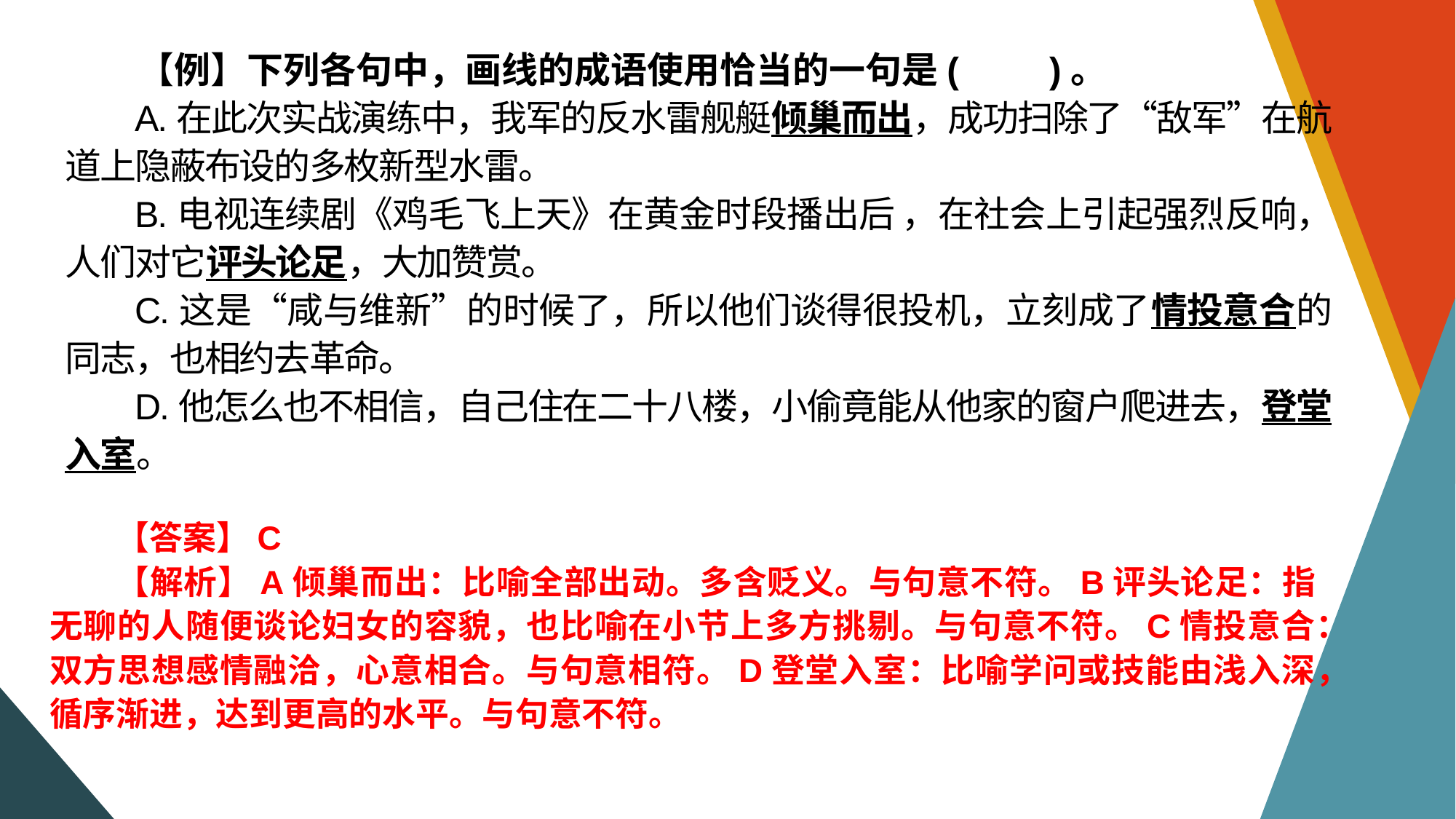

【例】下列各句中，画线的成语使用恰当的一句是(　　)。
A.在此次实战演练中，我军的反水雷舰艇倾巢而出，成功扫除了“敌军”在航道上隐蔽布设的多枚新型水雷。
B.电视连续剧《鸡毛飞上天》在黄金时段播出后 ，在社会上引起强烈反响，人们对它评头论足，大加赞赏。
C.这是“咸与维新”的时候了，所以他们谈得很投机，立刻成了情投意合的同志，也相约去革命。
D.他怎么也不相信，自己住在二十八楼，小偷竟能从他家的窗户爬进去，登堂入室。

【答案】C
【解析】A倾巢而出：比喻全部出动。多含贬义。与句意不符。B评头论足：指无聊的人随便谈论妇女的容貌，也比喻在小节上多方挑剔。与句意不符。C情投意合：双方思想感情融洽，心意相合。与句意相符。D登堂入室：比喻学问或技能由浅入深，循序渐进，达到更高的水平。与句意不符。